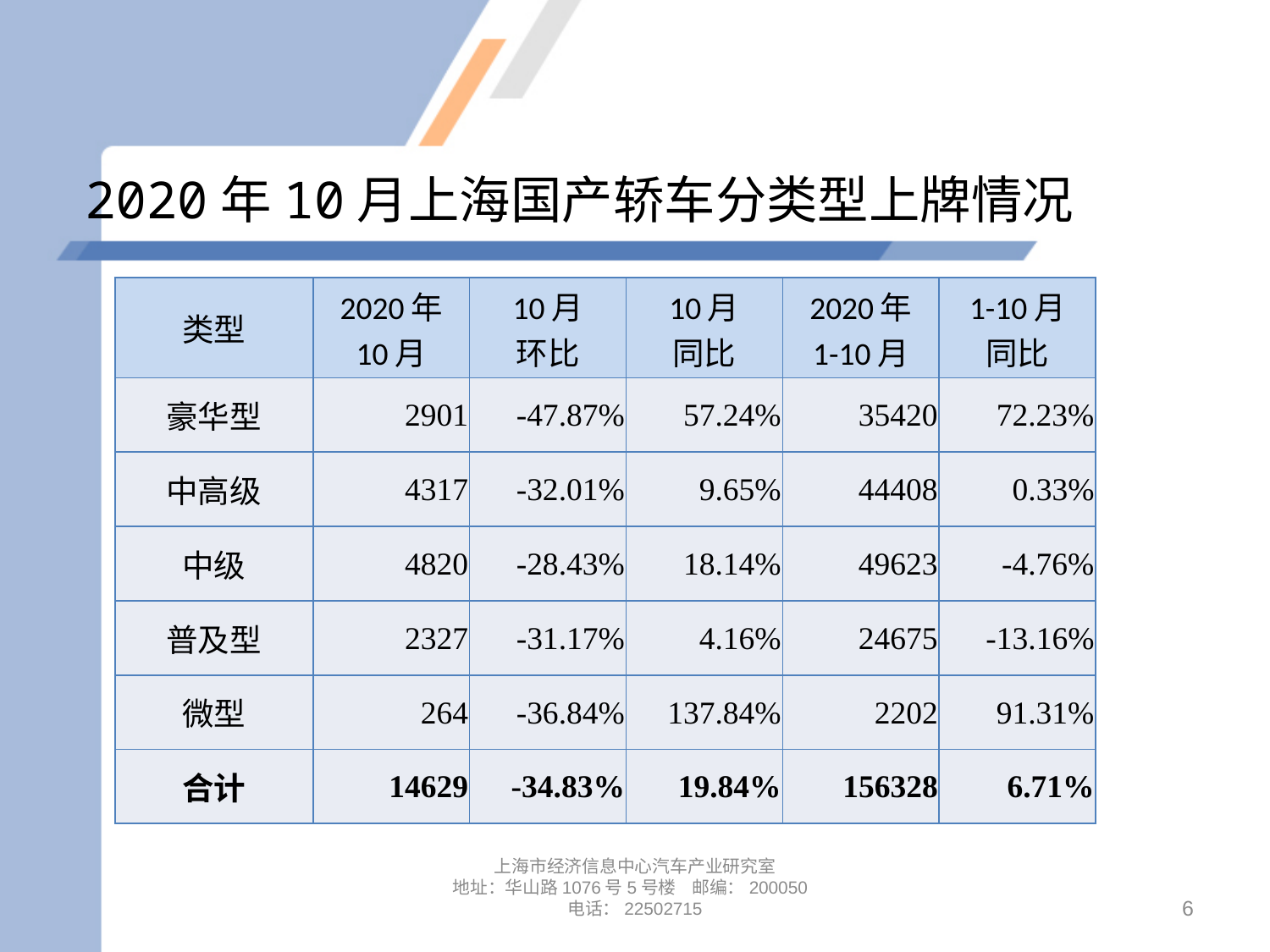

# 2020年10月上海国产轿车分类型上牌情况
| 类型 | 2020年 10月 | 10月 环比 | 10月 同比 | 2020年 1-10月 | 1-10月 同比 |
| --- | --- | --- | --- | --- | --- |
| 豪华型 | 2901 | -47.87% | 57.24% | 35420 | 72.23% |
| 中高级 | 4317 | -32.01% | 9.65% | 44408 | 0.33% |
| 中级 | 4820 | -28.43% | 18.14% | 49623 | -4.76% |
| 普及型 | 2327 | -31.17% | 4.16% | 24675 | -13.16% |
| 微型 | 264 | -36.84% | 137.84% | 2202 | 91.31% |
| 合计 | 14629 | -34.83% | 19.84% | 156328 | 6.71% |
上海市经济信息中心汽车产业研究室
地址：华山路1076号5号楼    邮编：200050
电话：22502715

6